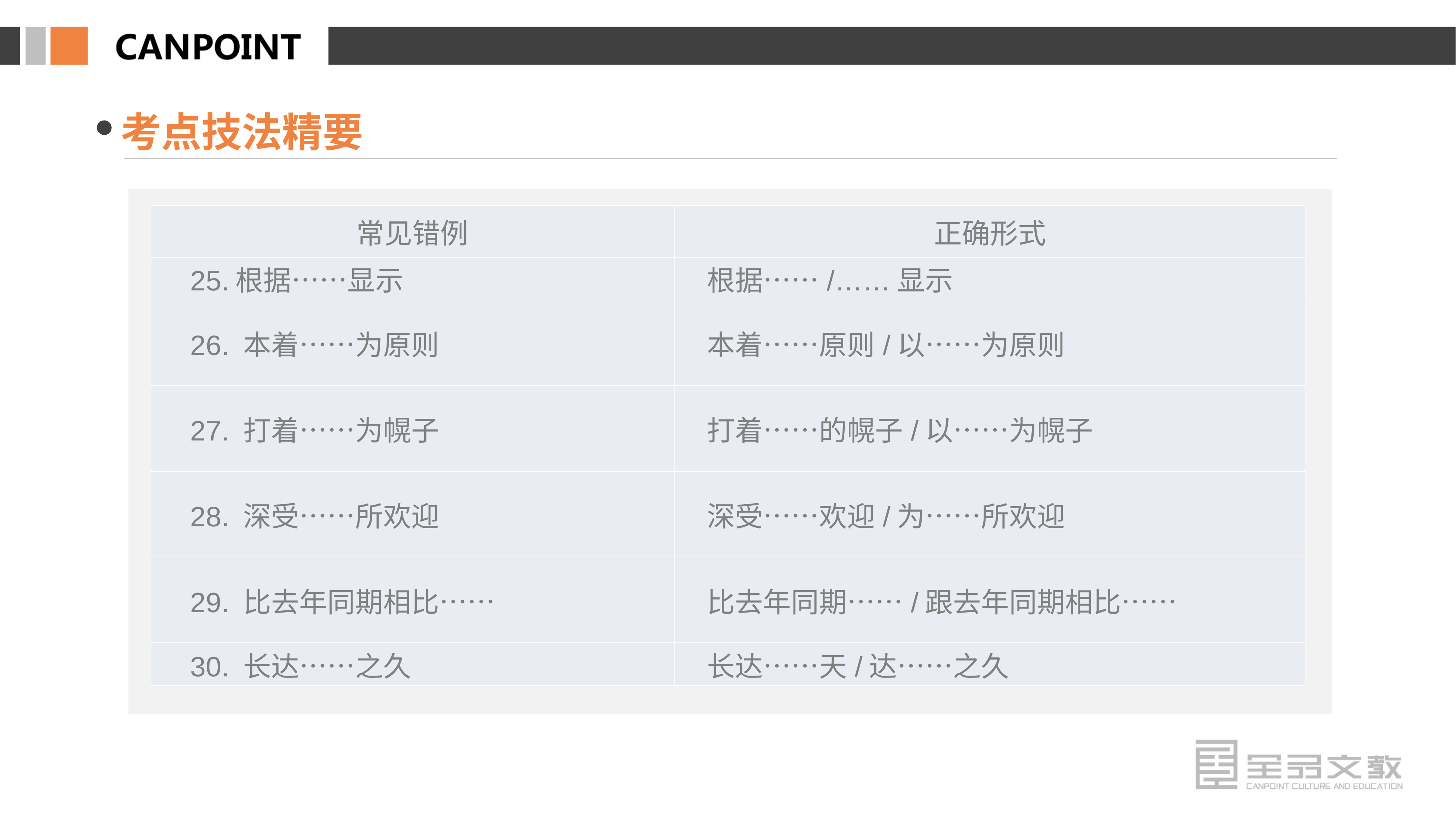

考点技法精要

| 常见错例 | 正确形式 |
| --- | --- |
| 25.根据……显示 | 根据……/……显示 |
| 26. 本着……为原则 | 本着……原则/以……为原则 |
| 27. 打着……为幌子 | 打着……的幌子/以……为幌子 |
| 28. 深受……所欢迎 | 深受……欢迎/为……所欢迎 |
| 29. 比去年同期相比…… | 比去年同期……/跟去年同期相比…… |
| 30. 长达……之久 | 长达……天/达……之久 |